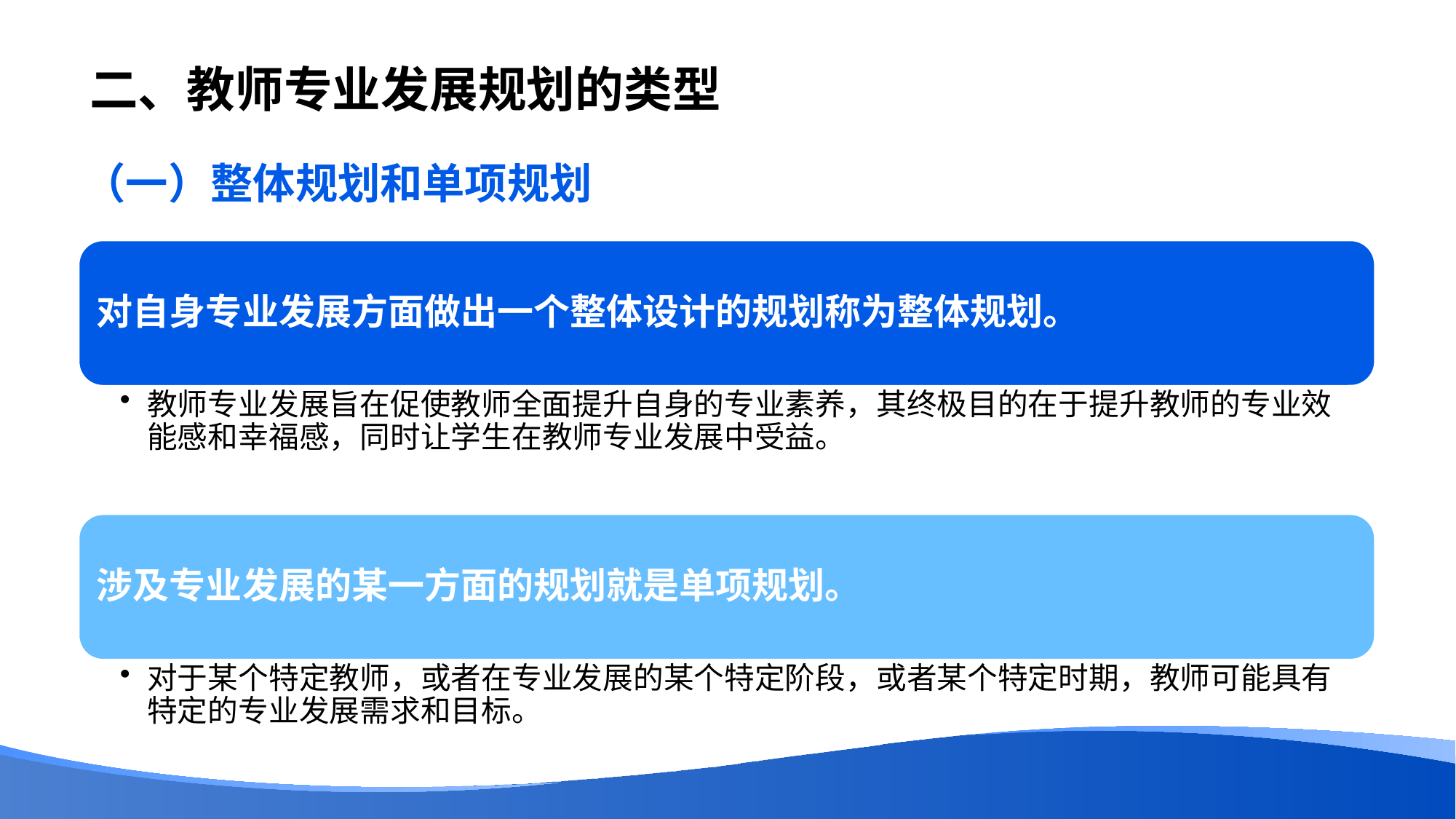

# 二、教师专业发展规划的类型
（一）整体规划和单项规划
对自身专业发展方面做出一个整体设计的规划称为整体规划。
教师专业发展旨在促使教师全面提升自身的专业素养，其终极目的在于提升教师的专业效能感和幸福感，同时让学生在教师专业发展中受益。
涉及专业发展的某一方面的规划就是单项规划。
对于某个特定教师，或者在专业发展的某个特定阶段，或者某个特定时期，教师可能具有特定的专业发展需求和目标。